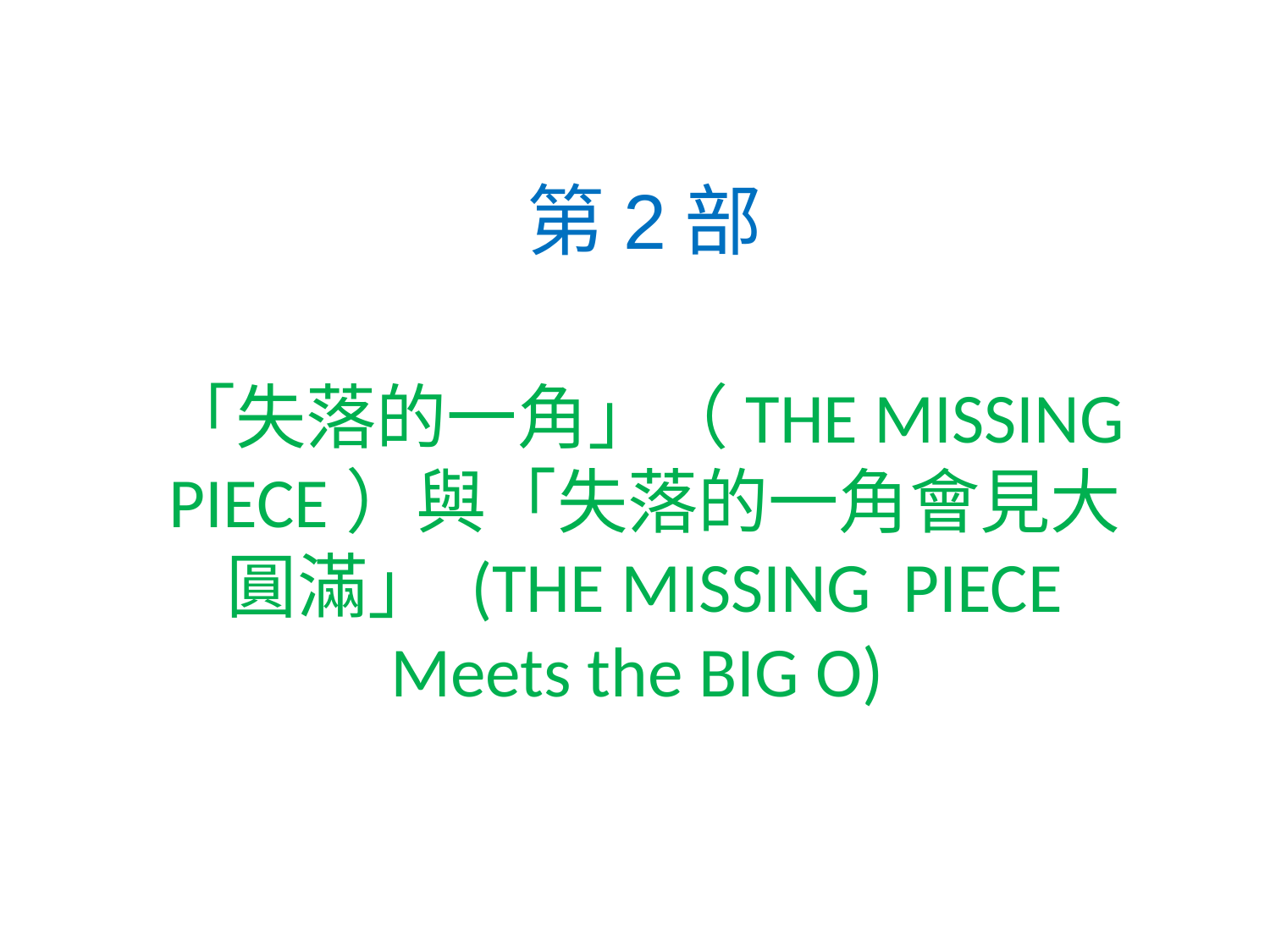

# 第2部
「失落的一角」（THE MISSING PIECE）與「失落的一角會見大圓滿」 (THE MISSING  PIECE Meets the BIG O)